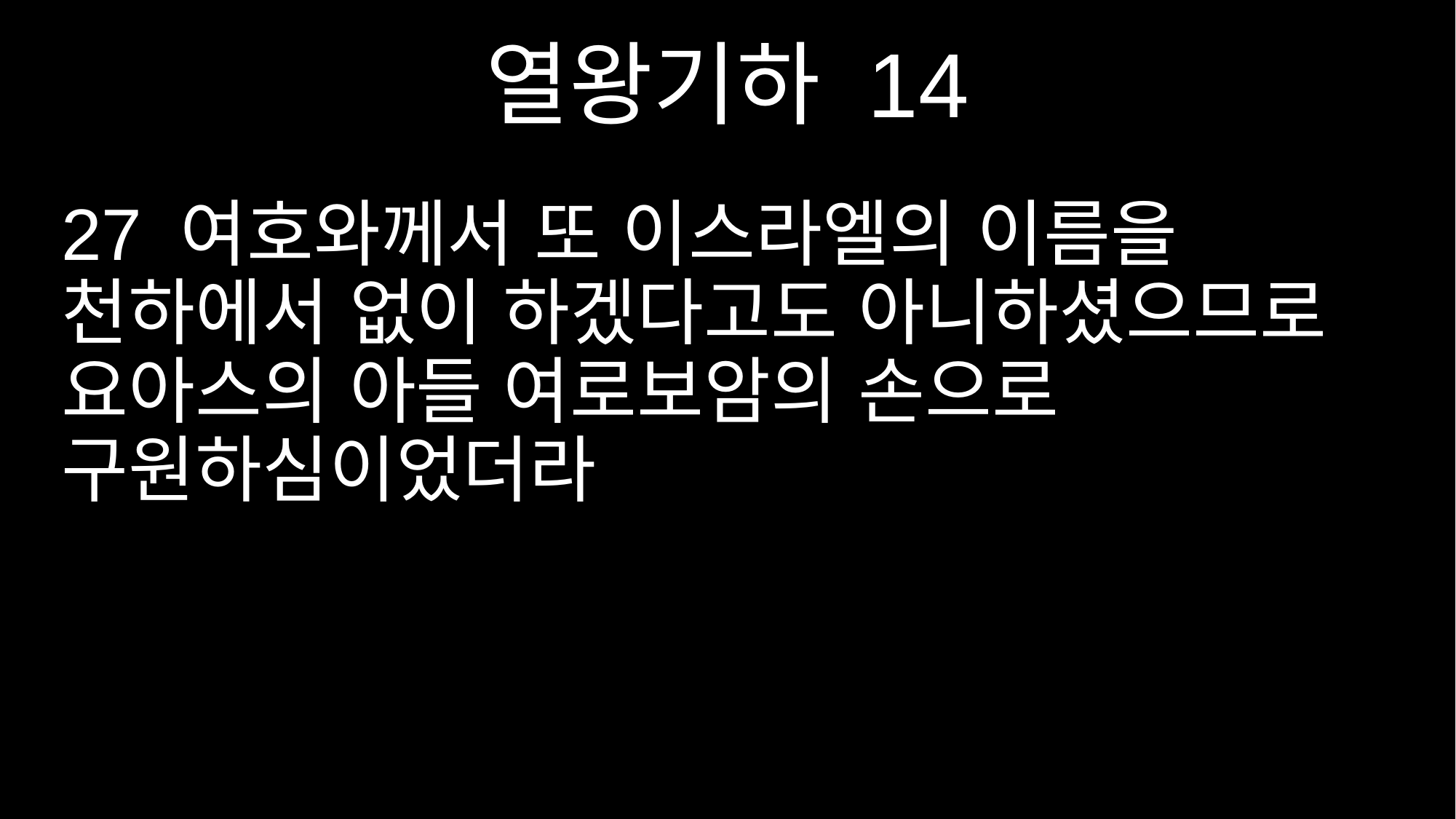

열왕기하 14
27 여호와께서 또 이스라엘의 이름을 천하에서 없이 하겠다고도 아니하셨으므로 요아스의 아들 여로보암의 손으로 구원하심이었더라